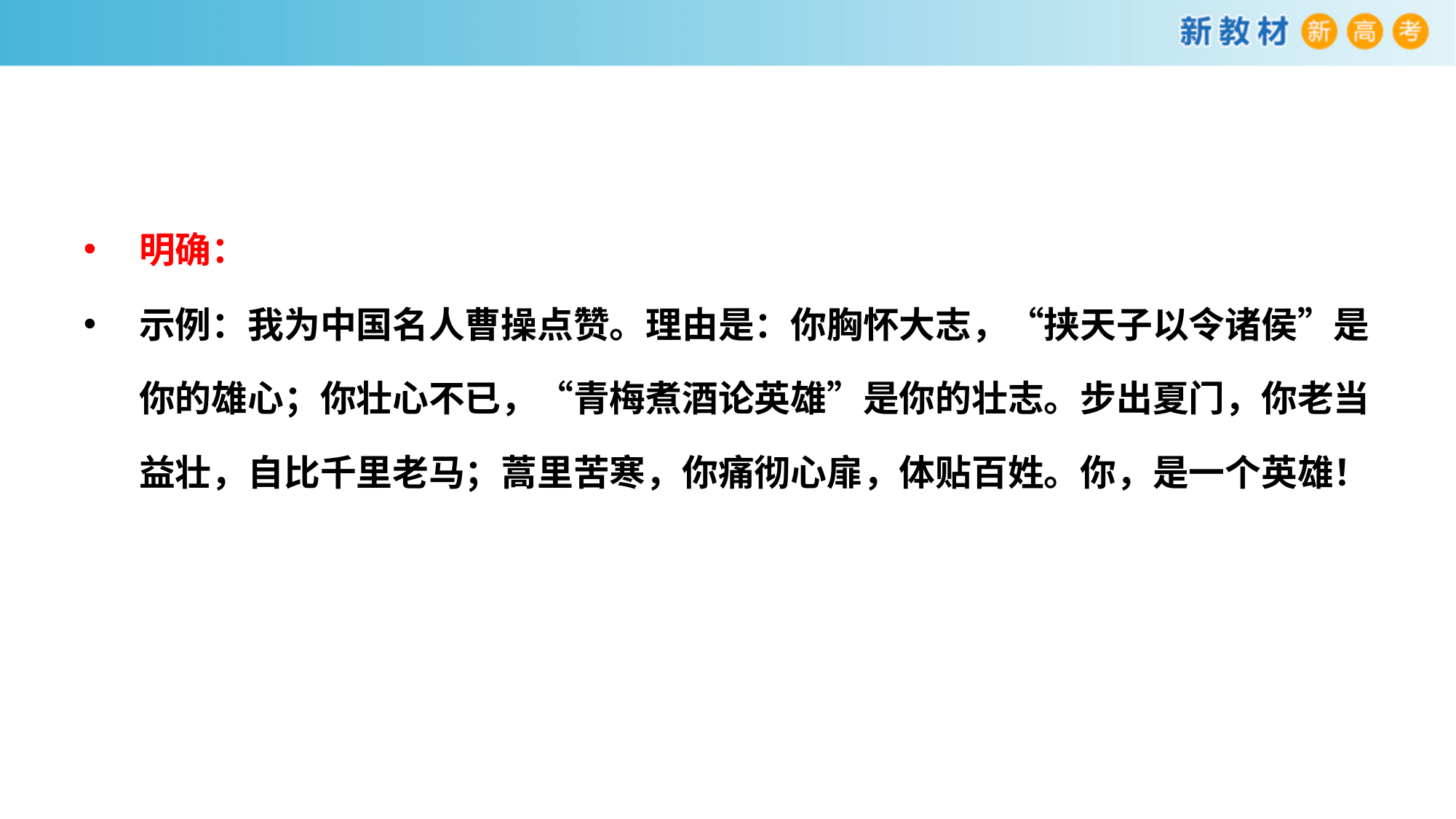

明确：
示例：我为中国名人曹操点赞。理由是：你胸怀大志，“挟天子以令诸侯”是你的雄心；你壮心不已，“青梅煮酒论英雄”是你的壮志。步出夏门，你老当益壮，自比千里老马；蒿里苦寒，你痛彻心扉，体贴百姓。你，是一个英雄！